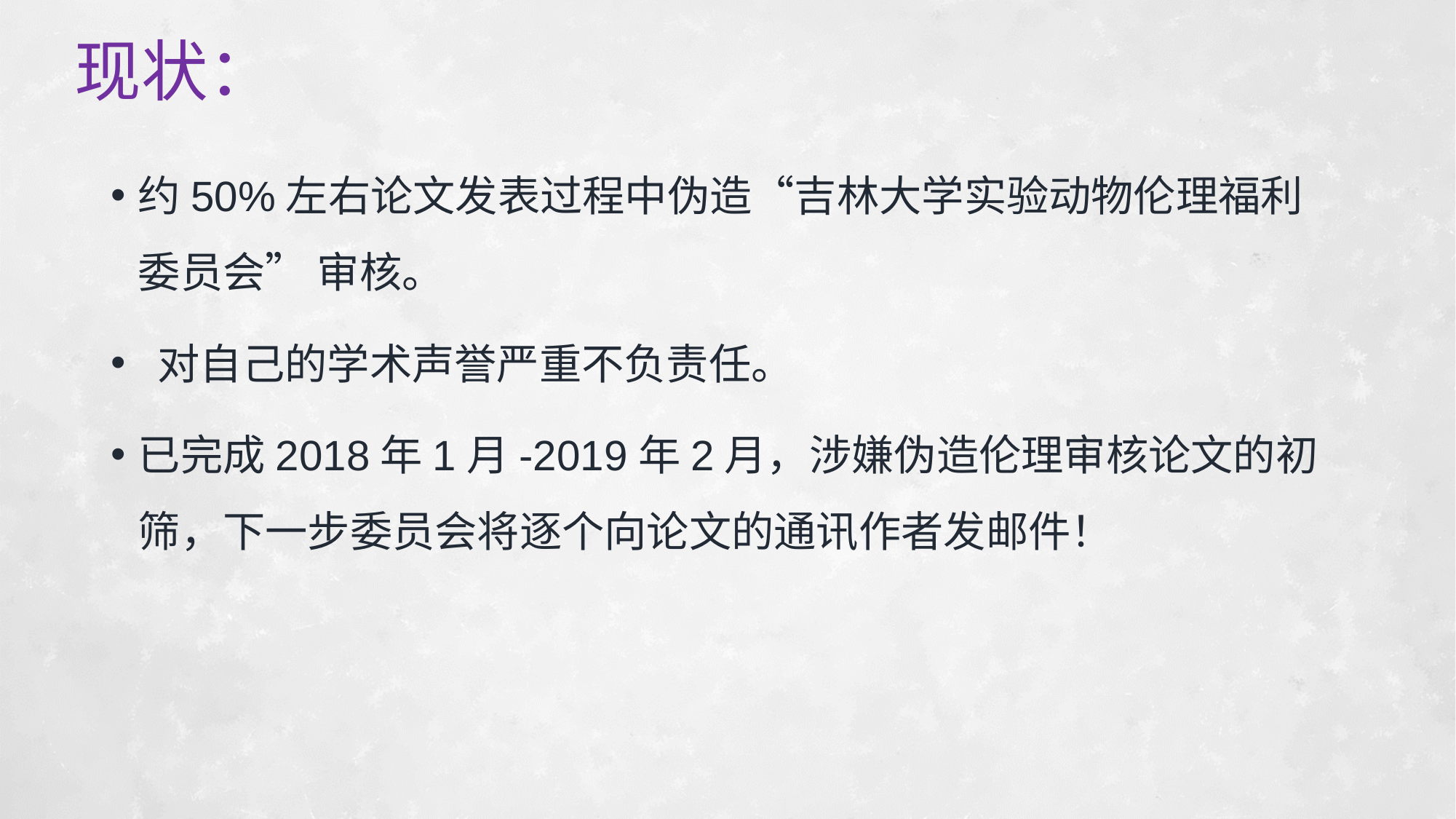

# 现状：
约50%左右论文发表过程中伪造“吉林大学实验动物伦理福利委员会” 审核。
 对自己的学术声誉严重不负责任。
已完成2018年1月-2019年2月，涉嫌伪造伦理审核论文的初筛，下一步委员会将逐个向论文的通讯作者发邮件！